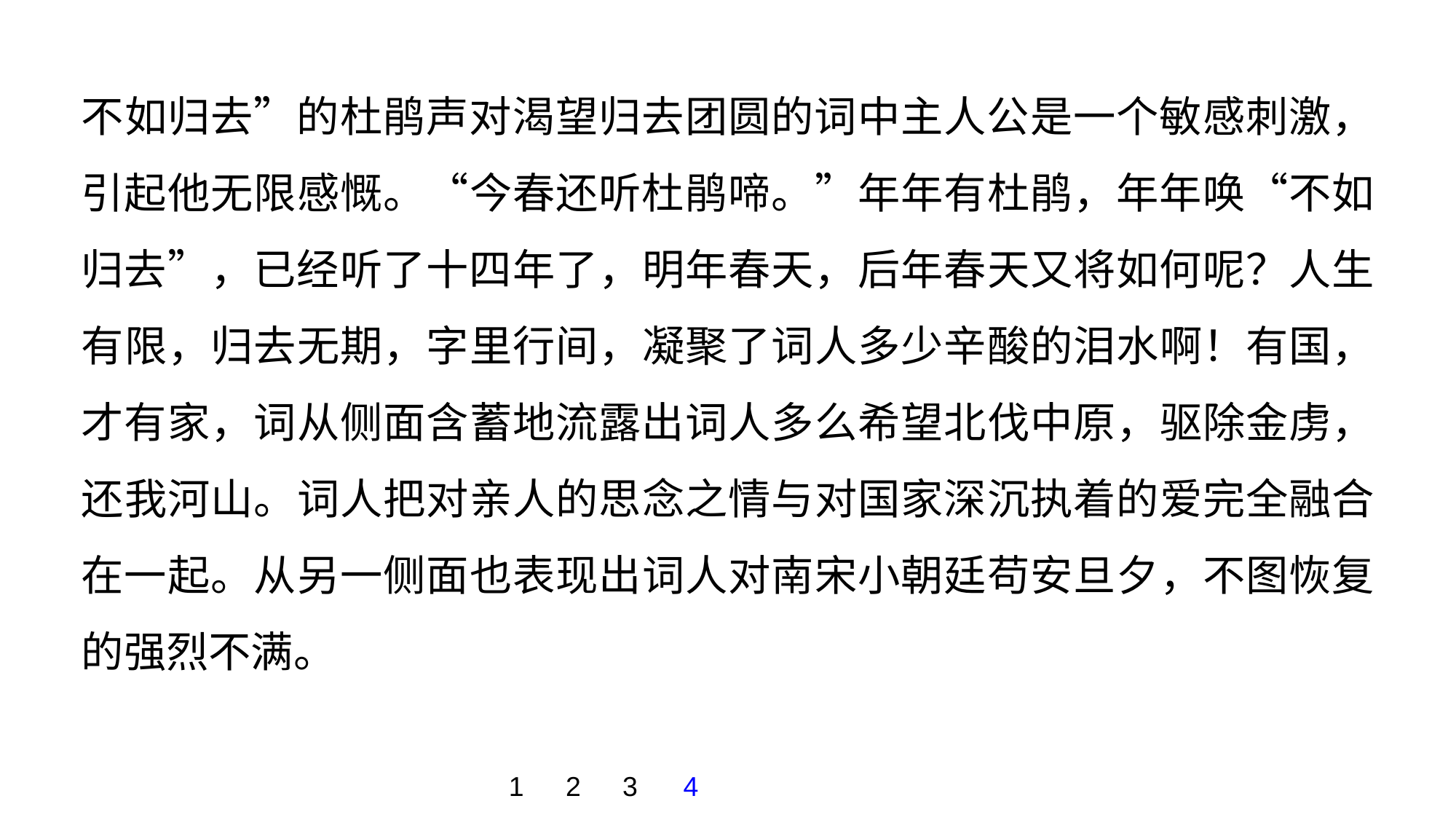

不如归去”的杜鹃声对渴望归去团圆的词中主人公是一个敏感刺激，引起他无限感慨。“今春还听杜鹃啼。”年年有杜鹃，年年唤“不如归去”，已经听了十四年了，明年春天，后年春天又将如何呢？人生有限，归去无期，字里行间，凝聚了词人多少辛酸的泪水啊！有国，才有家，词从侧面含蓄地流露出词人多么希望北伐中原，驱除金虏，还我河山。词人把对亲人的思念之情与对国家深沉执着的爱完全融合在一起。从另一侧面也表现出词人对南宋小朝廷苟安旦夕，不图恢复的强烈不满。
1
2
3
4